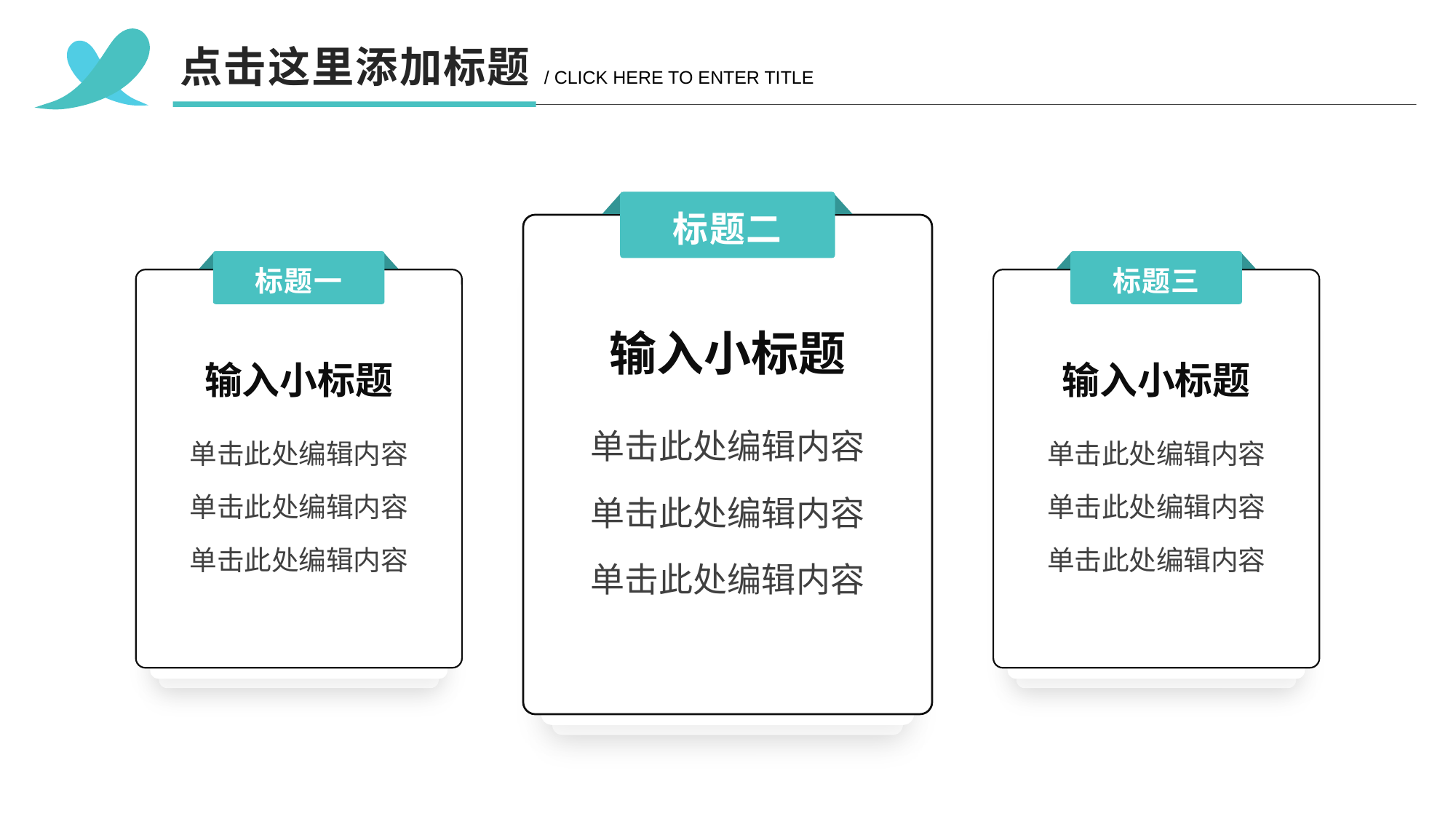

点击这里添加标题
/ CLICK HERE TO ENTER TITLE

标题二

输入小标题
单击此处编辑内容
单击此处编辑内容
单击此处编辑内容
标题一

输入小标题

单击此处编辑内容
单击此处编辑内容
单击此处编辑内容
标题三

输入小标题

单击此处编辑内容
单击此处编辑内容
单击此处编辑内容